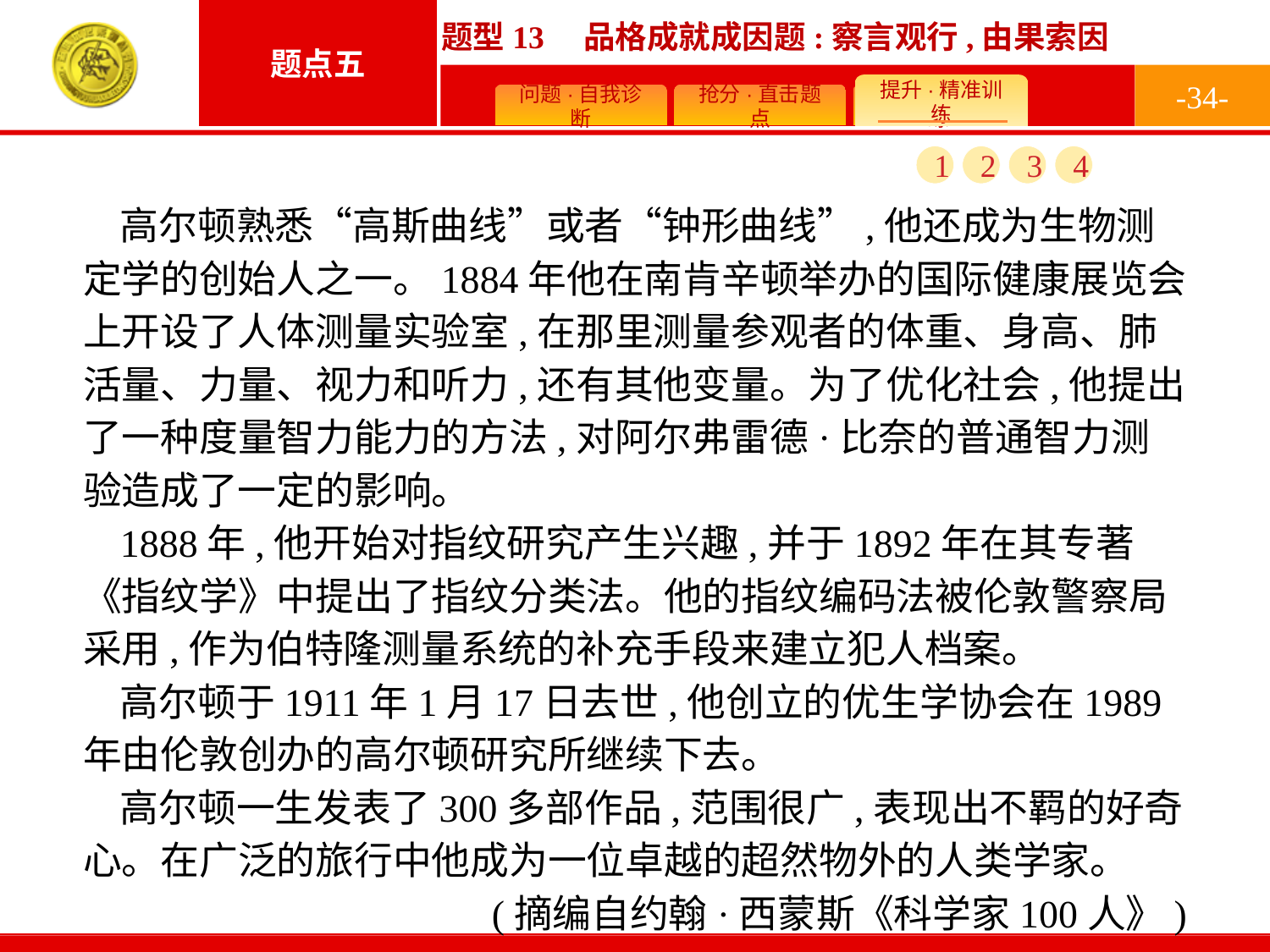

-34-
1
2
3
4
高尔顿熟悉“高斯曲线”或者“钟形曲线”,他还成为生物测定学的创始人之一。1884年他在南肯辛顿举办的国际健康展览会上开设了人体测量实验室,在那里测量参观者的体重、身高、肺活量、力量、视力和听力,还有其他变量。为了优化社会,他提出了一种度量智力能力的方法,对阿尔弗雷德·比奈的普通智力测验造成了一定的影响。
1888年,他开始对指纹研究产生兴趣,并于1892年在其专著《指纹学》中提出了指纹分类法。他的指纹编码法被伦敦警察局采用,作为伯特隆测量系统的补充手段来建立犯人档案。
高尔顿于1911年1月17日去世,他创立的优生学协会在1989年由伦敦创办的高尔顿研究所继续下去。
高尔顿一生发表了300多部作品,范围很广,表现出不羁的好奇心。在广泛的旅行中他成为一位卓越的超然物外的人类学家。
(摘编自约翰·西蒙斯《科学家100人》)